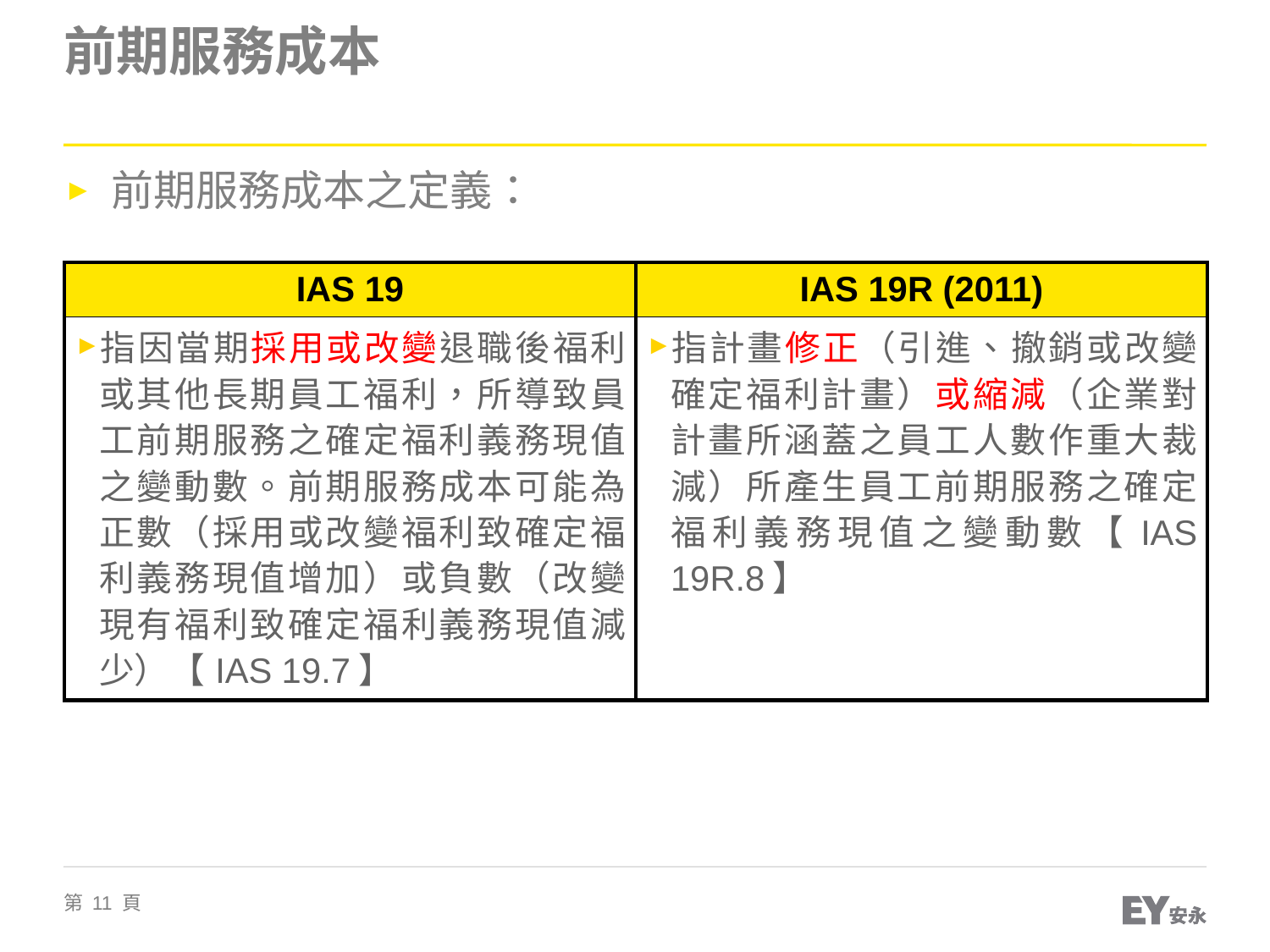

# 前期服務成本
前期服務成本之定義：
| IAS 19 | IAS 19R (2011) |
| --- | --- |
| 指因當期採用或改變退職後福利或其他長期員工福利，所導致員工前期服務之確定福利義務現值之變動數。前期服務成本可能為正數（採用或改變福利致確定福利義務現值增加）或負數（改變現有福利致確定福利義務現值減少）【IAS 19.7】 | 指計畫修正（引進、撤銷或改變確定福利計畫）或縮減（企業對計畫所涵蓋之員工人數作重大裁減）所產生員工前期服務之確定福利義務現值之變動數【IAS 19R.8】 |